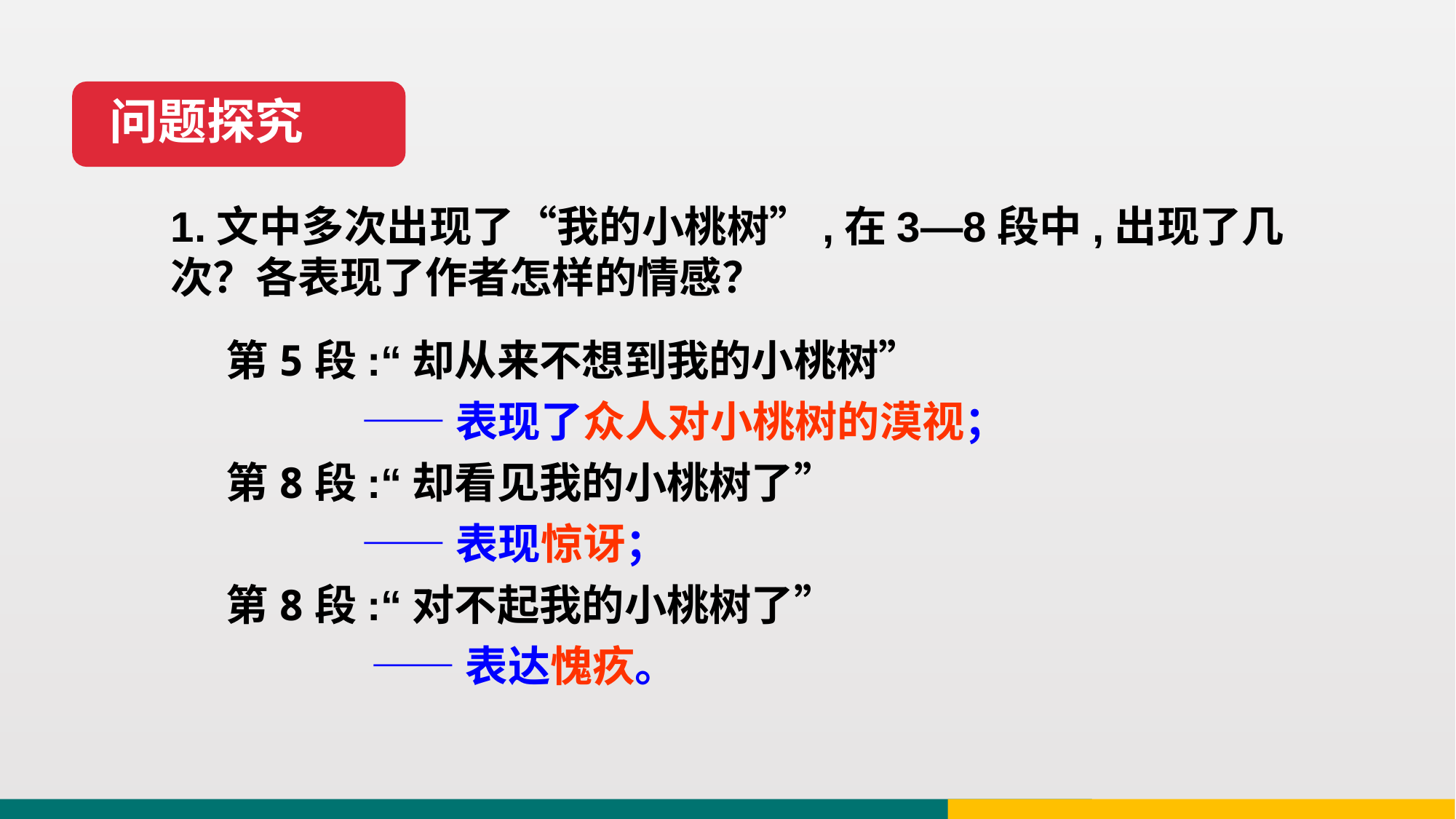

问题探究
1.文中多次出现了“我的小桃树”,在3—8段中,出现了几次？各表现了作者怎样的情感？
第5段:“却从来不想到我的小桃树”
              ——表现了众人对小桃树的漠视；
第8段:“却看见我的小桃树了”
              ——表现惊讶；
第8段:“对不起我的小桃树了”
               ——表达愧疚。